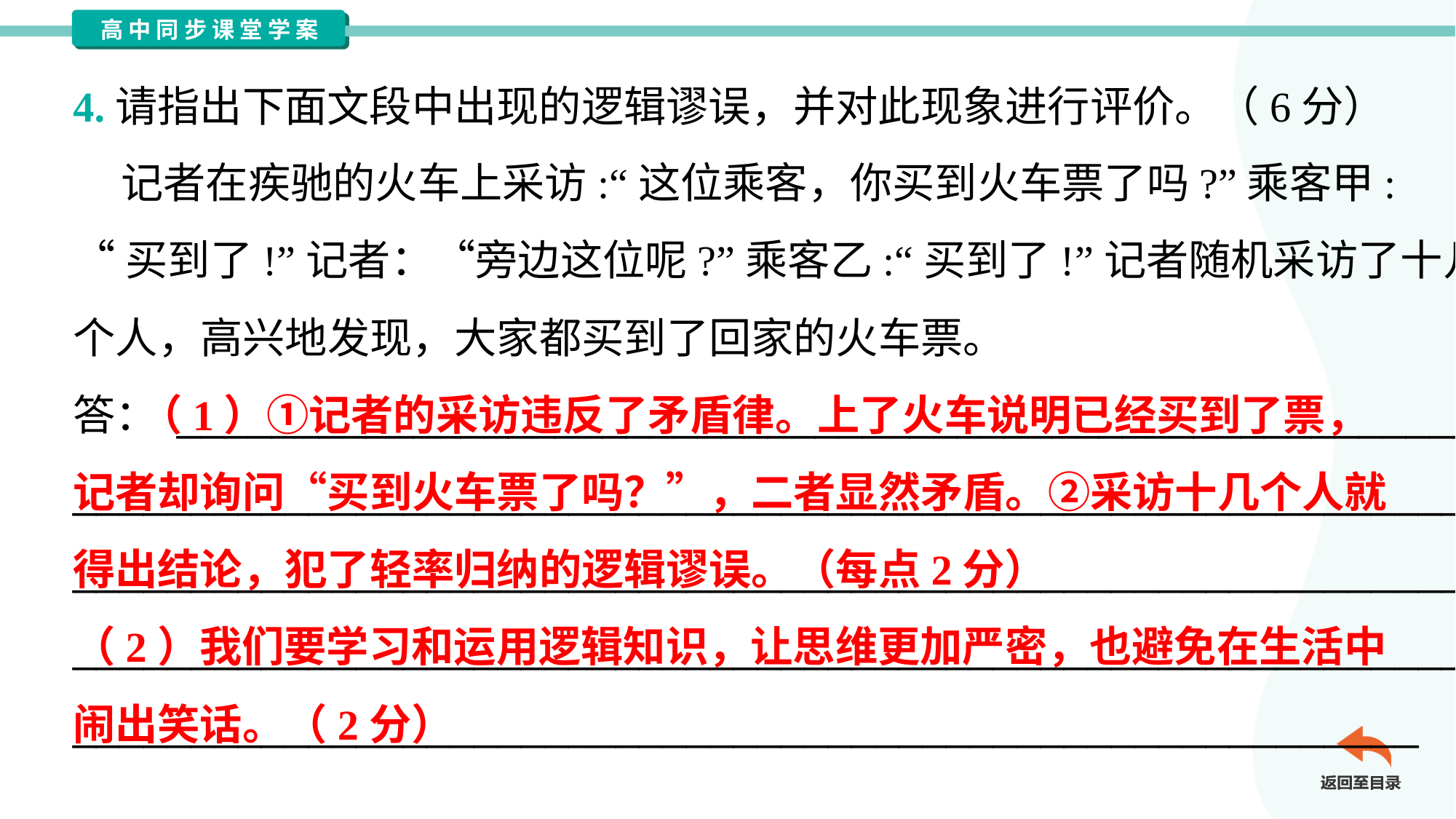

4.请指出下面文段中出现的逻辑谬误，并对此现象进行评价。（6分）
    记者在疾驰的火车上采访:“这位乘客，你买到火车票了吗?”乘客甲:
“买到了!”记者：“旁边这位呢?”乘客乙:“买到了!”记者随机采访了十几
个人，高兴地发现，大家都买到了回家的火车票。
答： ________________________________________________________
_____________________________________________________________
_____________________________________________________________
_____________________________________________________________
_________________________________________________________
      （1）①记者的采访违反了矛盾律。上了火车说明已经买到了票，
记者却询问“买到火车票了吗？”，二者显然矛盾。②采访十几个人就
得出结论，犯了轻率归纳的逻辑谬误。（每点2分）
（2）我们要学习和运用逻辑知识，让思维更加严密，也避免在生活中
闹出笑话。（2分）